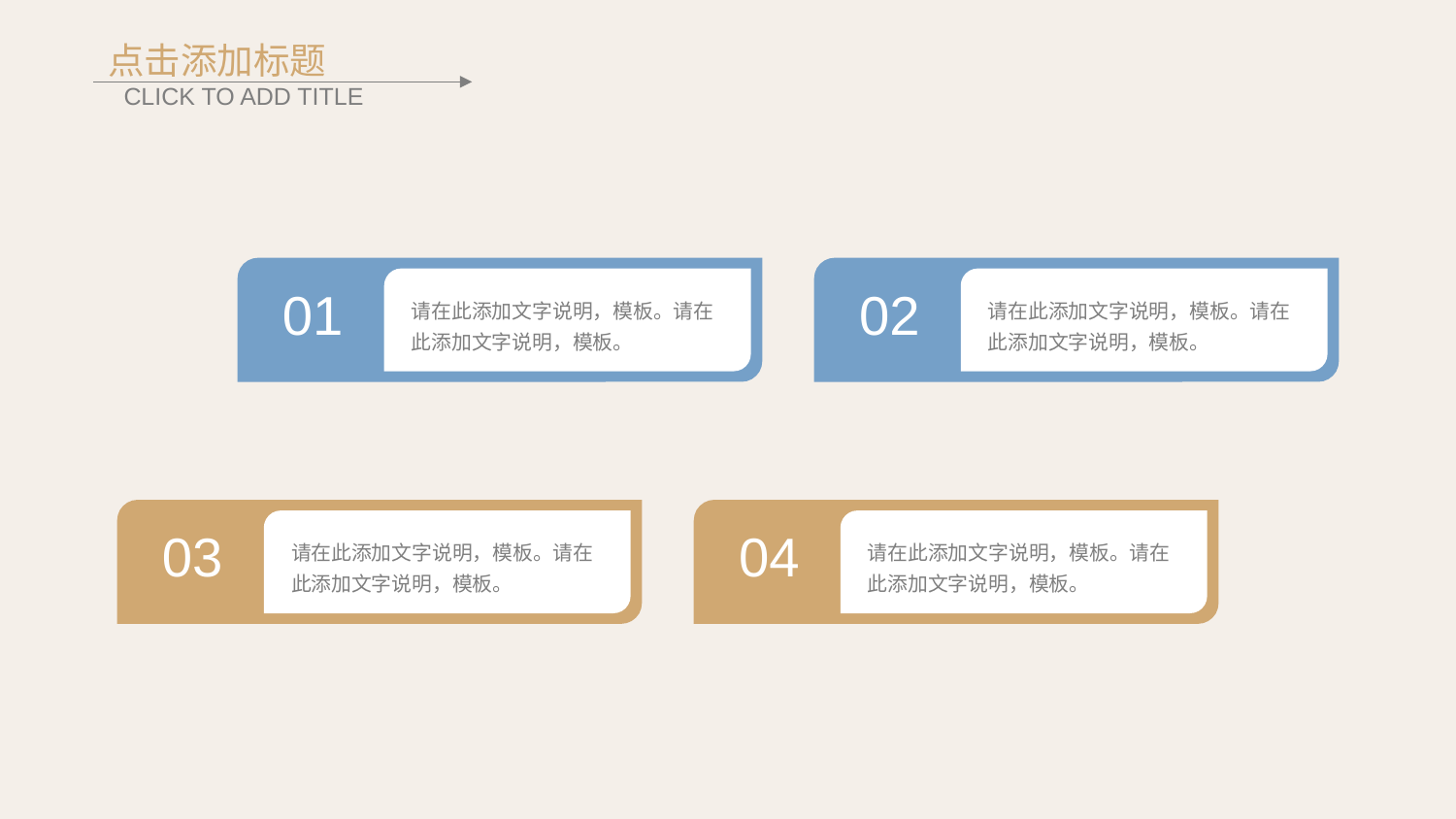

点击添加标题
CLICK TO ADD TITLE

请在此添加文字说明，模板。请在此添加文字说明，模板。
请在此添加文字说明，模板。请在此添加文字说明，模板。
01
02

请在此添加文字说明，模板。请在此添加文字说明，模板。
请在此添加文字说明，模板。请在此添加文字说明，模板。
03
04